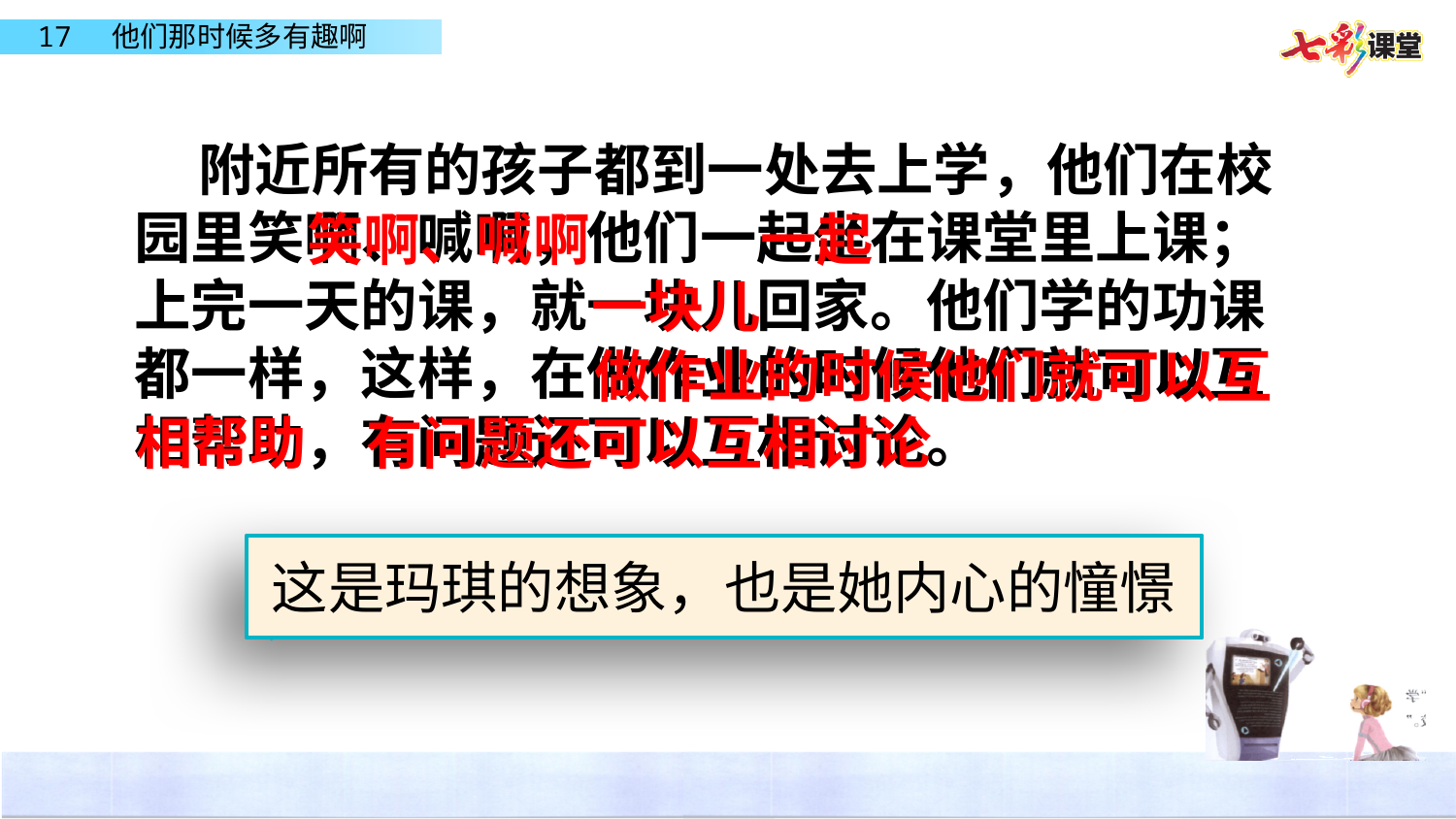

附近所有的孩子都到一处去上学，他们在校园里笑啊、喊啊，他们一起坐在课堂里上课；上完一天的课，就一块儿回家。他们学的功课都一样，这样，在做作业的时候他们就可以互相帮助，有问题还可以互相讨论。
一起
笑啊、喊啊
一块儿
做作业的时候他们就可以
互
相帮助
有问题还可以互相讨论
这是玛琪的想象，也是她内心的憧憬